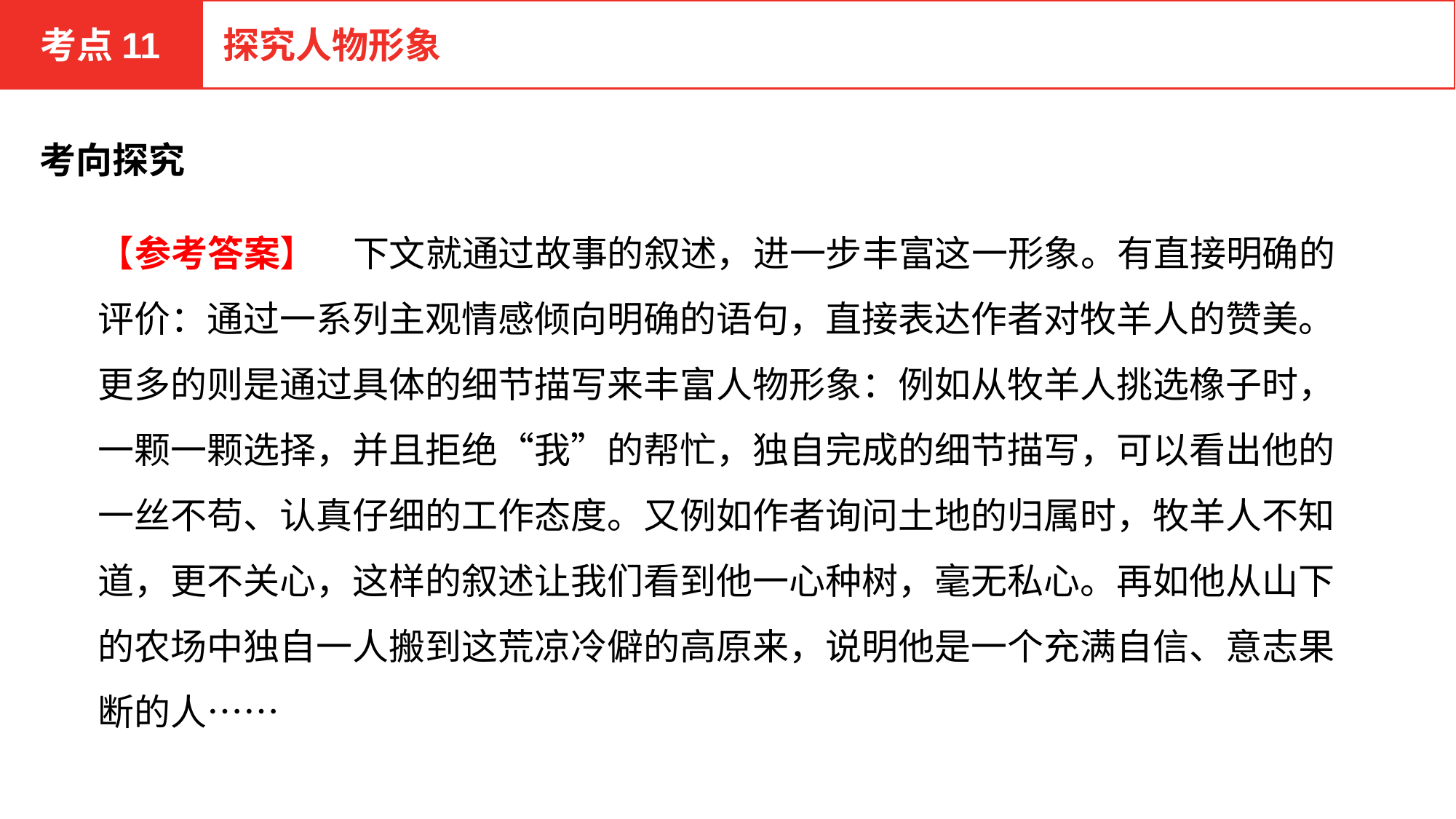

考点11
探究人物形象
考向探究

【参考答案】　下文就通过故事的叙述，进一步丰富这一形象。有直接明确的评价：通过一系列主观情感倾向明确的语句，直接表达作者对牧羊人的赞美。更多的则是通过具体的细节描写来丰富人物形象：例如从牧羊人挑选橡子时，一颗一颗选择，并且拒绝“我”的帮忙，独自完成的细节描写，可以看出他的一丝不苟、认真仔细的工作态度。又例如作者询问土地的归属时，牧羊人不知道，更不关心，这样的叙述让我们看到他一心种树，毫无私心。再如他从山下的农场中独自一人搬到这荒凉冷僻的高原来，说明他是一个充满自信、意志果断的人……